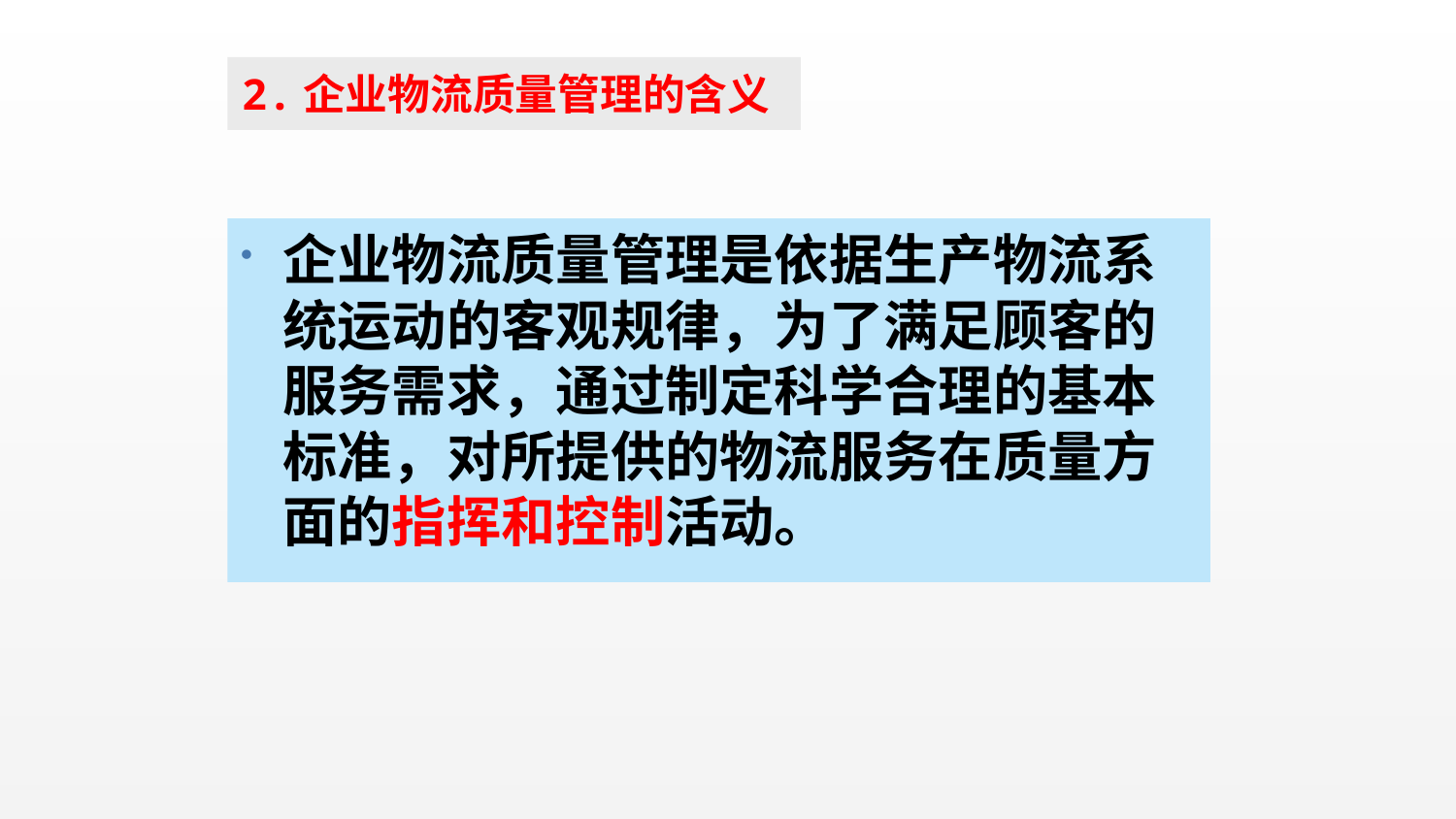

2.企业物流质量管理的含义
企业物流质量管理是依据生产物流系统运动的客观规律，为了满足顾客的服务需求，通过制定科学合理的基本标准，对所提供的物流服务在质量方面的指挥和控制活动。